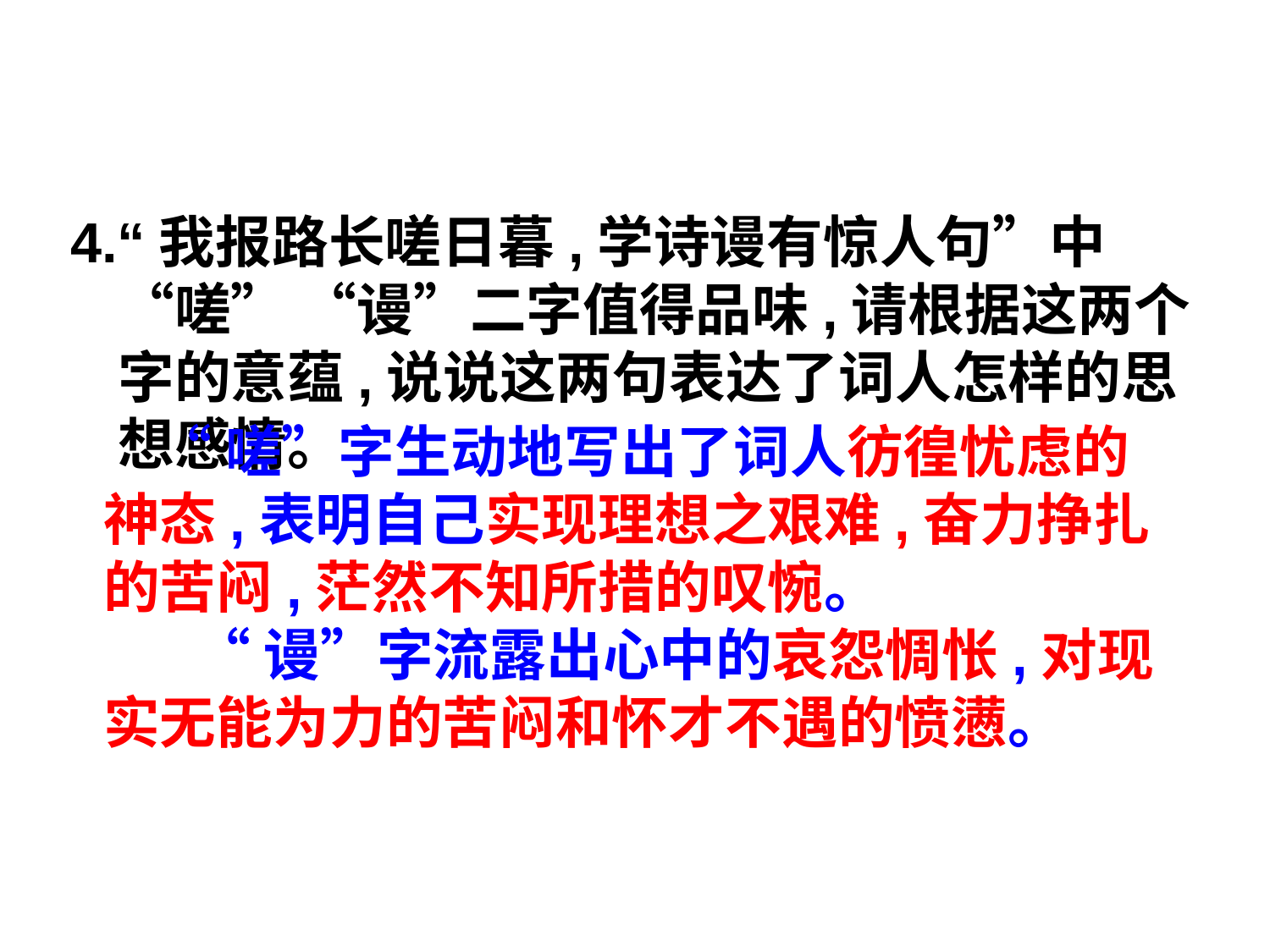

4.“我报路长嗟日暮,学诗谩有惊人句”中“嗟” “谩”二字值得品味,请根据这两个字的意蕴,说说这两句表达了词人怎样的思想感情。
    “嗟”字生动地写出了词人彷徨忧虑的神态,表明自己实现理想之艰难,奋力挣扎的苦闷,茫然不知所措的叹惋。
       “谩”字流露出心中的哀怨惆怅,对现实无能为力的苦闷和怀才不遇的愤懑。